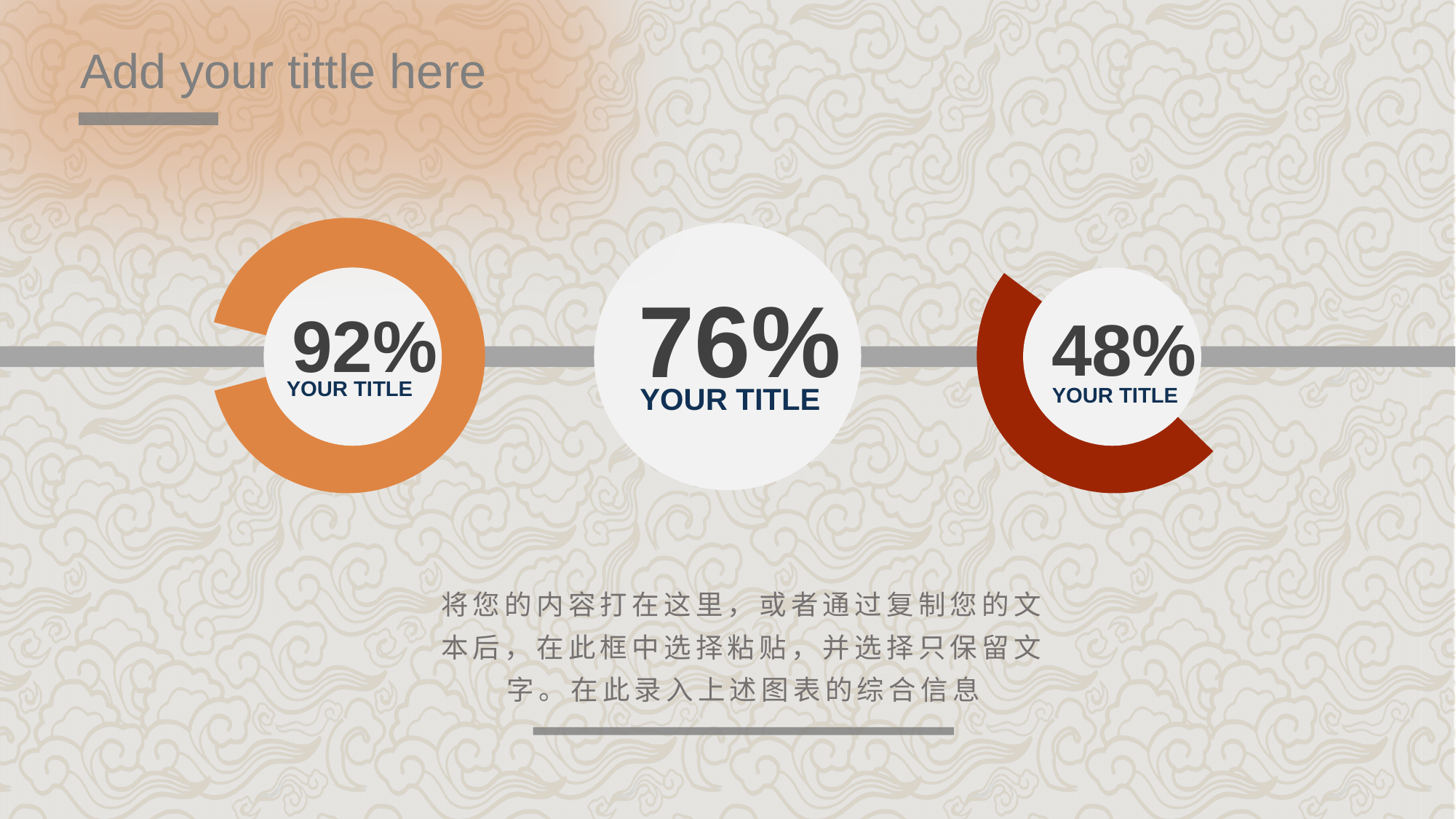

Add your tittle here

### Chart

| Category | 列1 |
|---|---|
|  | 0.92 |
|  | 0.08 |

### Chart

| Category | 列1 |
|---|---|
|  | 0.48 |
|  | 0.52 |

76%
92%
48%

YOUR TITLE
YOUR TITLE
YOUR TITLE
将您的内容打在这里，或者通过复制您的文本后，在此框中选择粘贴，并选择只保留文字。在此录入上述图表的综合信息